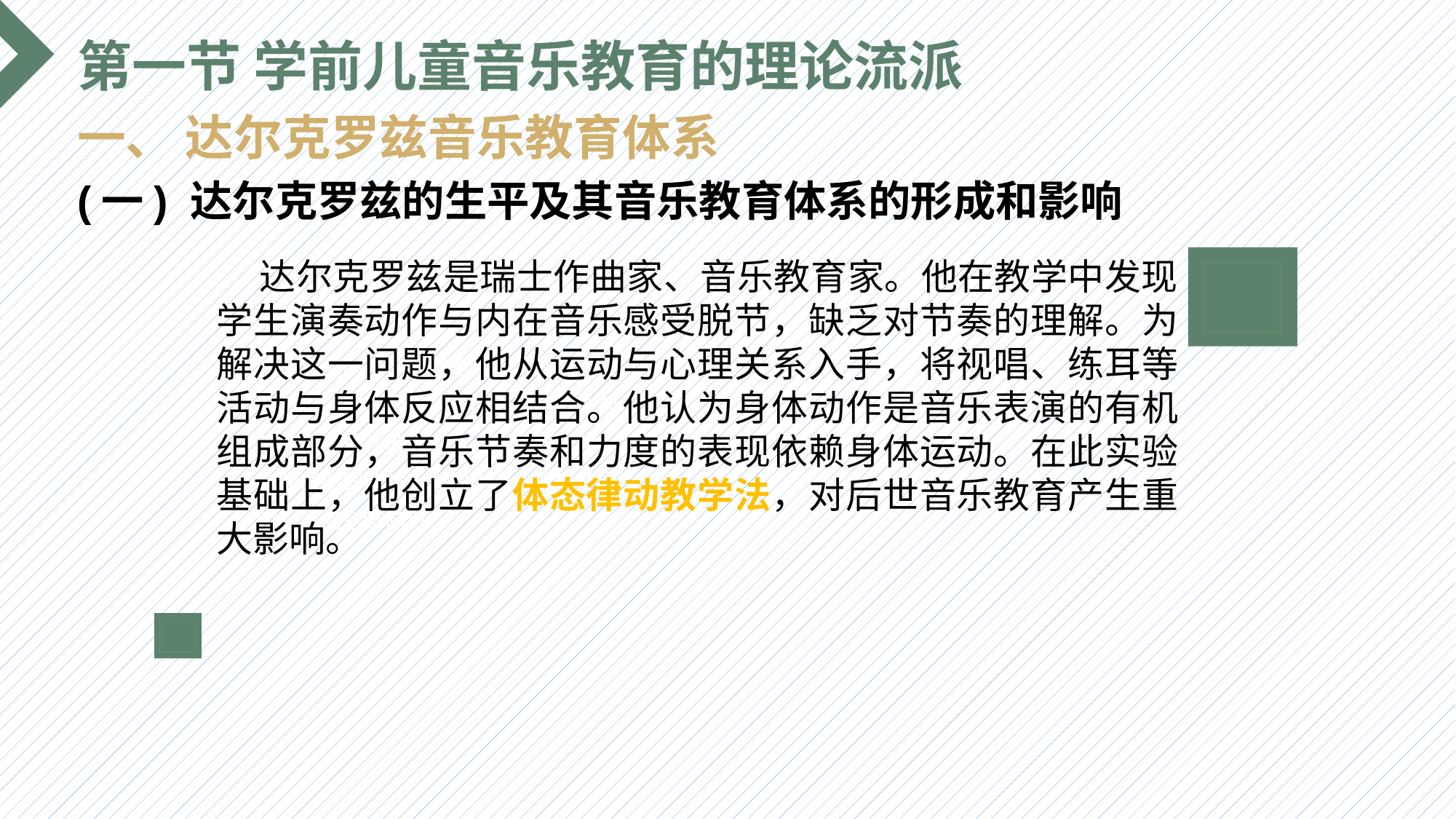

第一节 学前儿童音乐教育的理论流派
一、 达尔克罗兹音乐教育体系
(一) 达尔克罗兹的生平及其音乐教育体系的形成和影响

    达尔克罗兹是瑞士作曲家、音乐教育家。他在教学中发现学生演奏动作与内在音乐感受脱节，缺乏对节奏的理解。为解决这一问题，他从运动与心理关系入手，将视唱、练耳等活动与身体反应相结合。他认为身体动作是音乐表演的有机组成部分，音乐节奏和力度的表现依赖身体运动。在此实验基础上，他创立了体态律动教学法，对后世音乐教育产生重大影响。

选题背景
输入您的内容，请简要说明，言简意赅即可输入您的内容，请简要说明，言简意赅即可输入您的内容，请简要说明，言简意赅即可输入您的内容，请简要说明，言简意赅即可